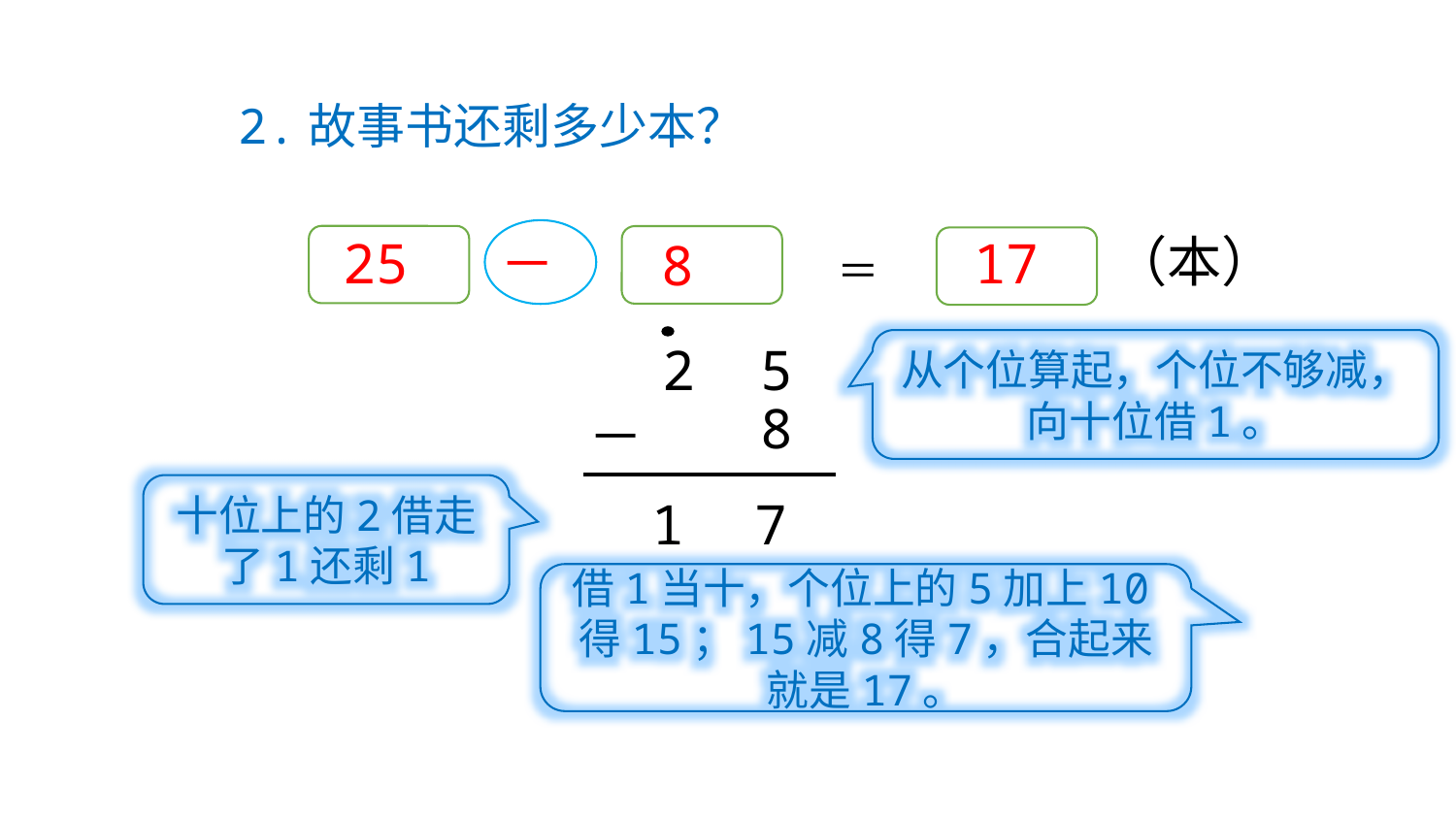

2.故事书还剩多少本？

（本）

＝
25
－
17
8

从个位算起，个位不够减，向十位借1。
2  5
8
－
十位上的2借走了1还剩1
1
7
借1当十，个位上的5加上10得15；15减8得7，合起来就是17。